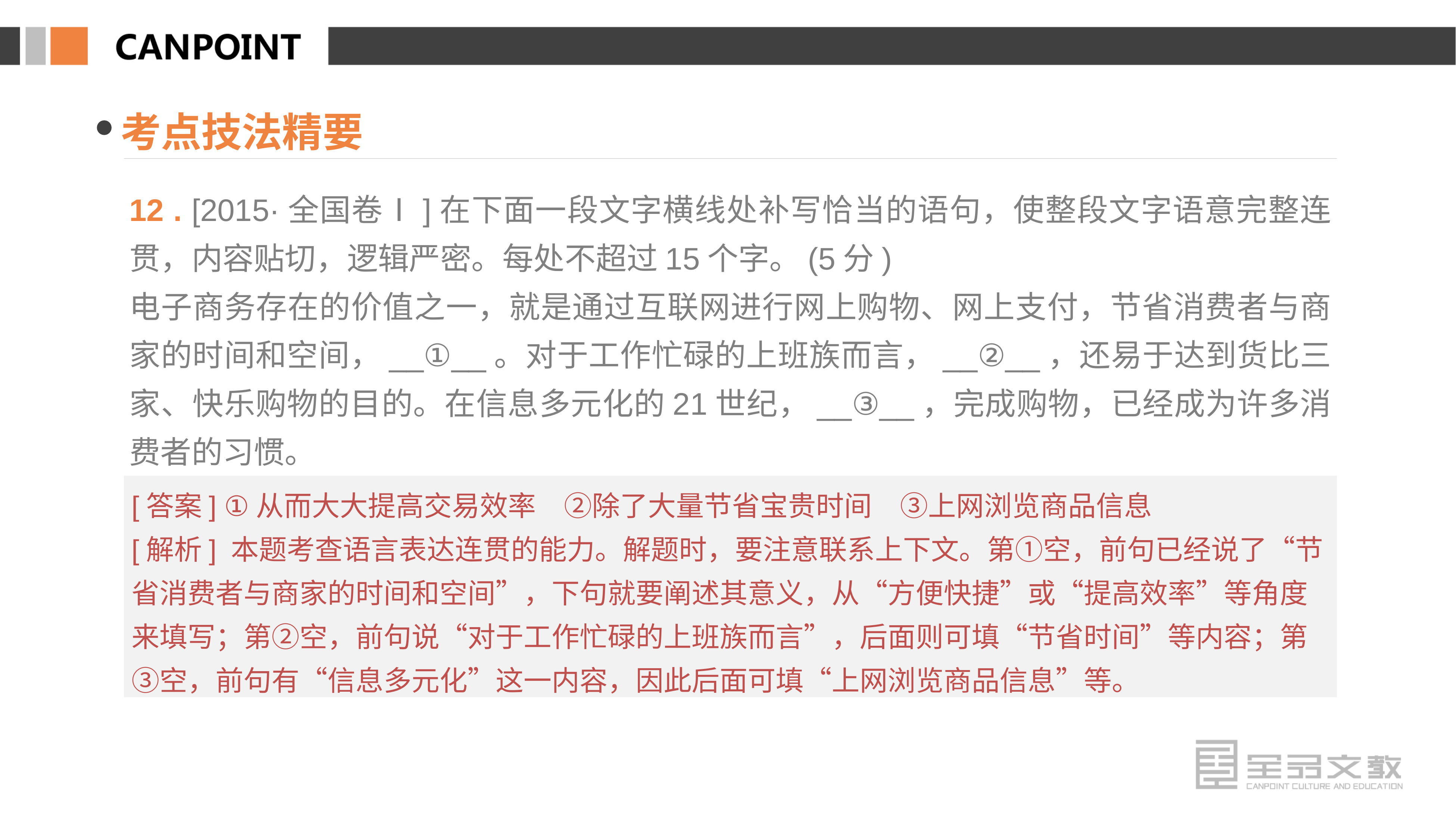

考点技法精要

12 . [2015·全国卷Ⅰ]在下面一段文字横线处补写恰当的语句，使整段文字语意完整连贯，内容贴切，逻辑严密。每处不超过15个字。(5分)
电子商务存在的价值之一，就是通过互联网进行网上购物、网上支付，节省消费者与商家的时间和空间，__①__。对于工作忙碌的上班族而言，__②__，还易于达到货比三家、快乐购物的目的。在信息多元化的21世纪，__③__，完成购物，已经成为许多消费者的习惯。
[答案] ①从而大大提高交易效率　②除了大量节省宝贵时间　③上网浏览商品信息
[解析] 本题考查语言表达连贯的能力。解题时，要注意联系上下文。第①空，前句已经说了“节省消费者与商家的时间和空间”，下句就要阐述其意义，从“方便快捷”或“提高效率”等角度来填写；第②空，前句说“对于工作忙碌的上班族而言”，后面则可填“节省时间”等内容；第③空，前句有“信息多元化”这一内容，因此后面可填“上网浏览商品信息”等。